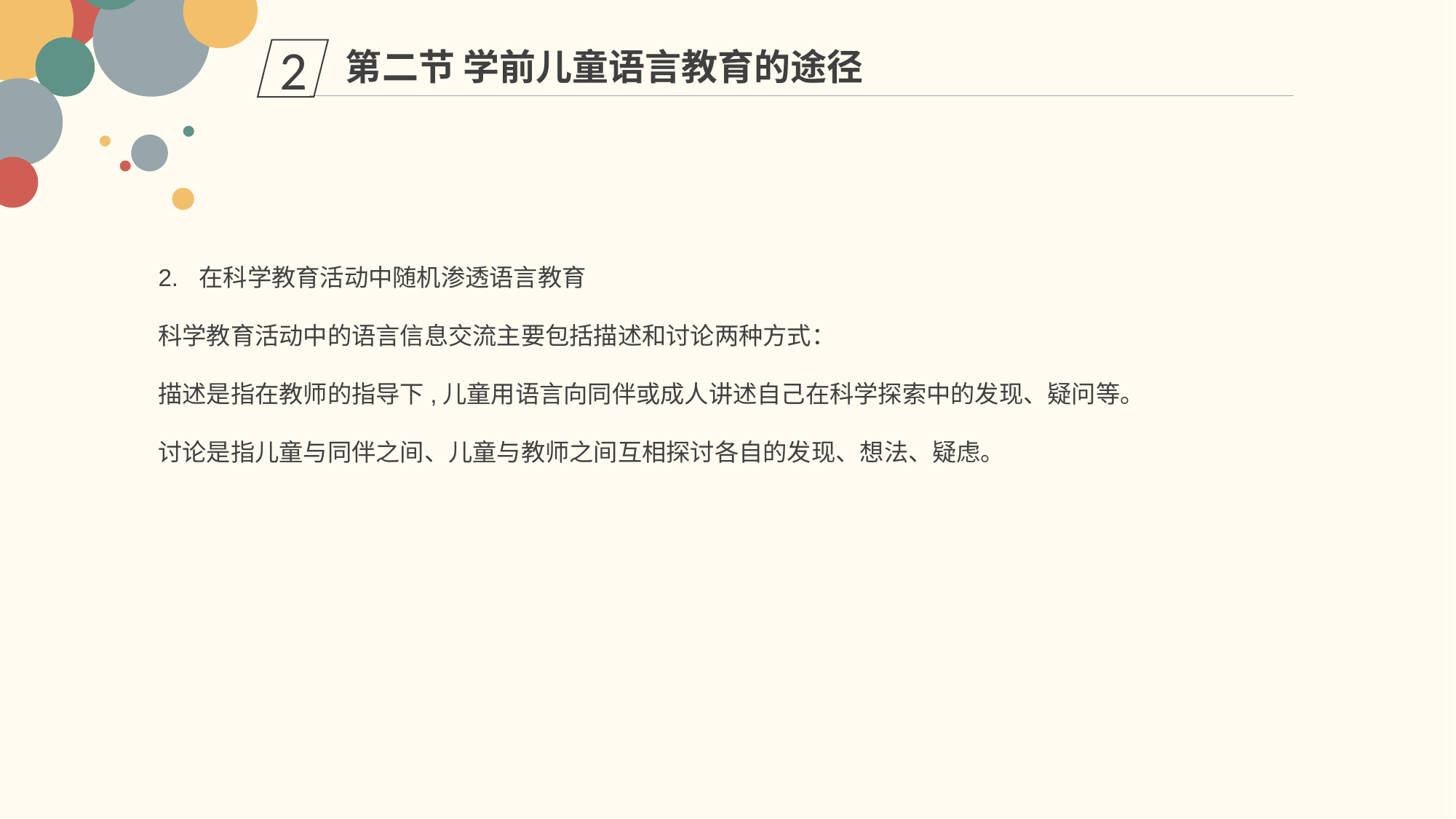

第二节 学前儿童语言教育的途径
2
在科学教育活动中随机渗透语言教育
科学教育活动中的语言信息交流主要包括描述和讨论两种方式：
描述是指在教师的指导下,儿童用语言向同伴或成人讲述自己在科学探索中的发现、疑问等。
讨论是指儿童与同伴之间、儿童与教师之间互相探讨各自的发现、想法、疑虑。